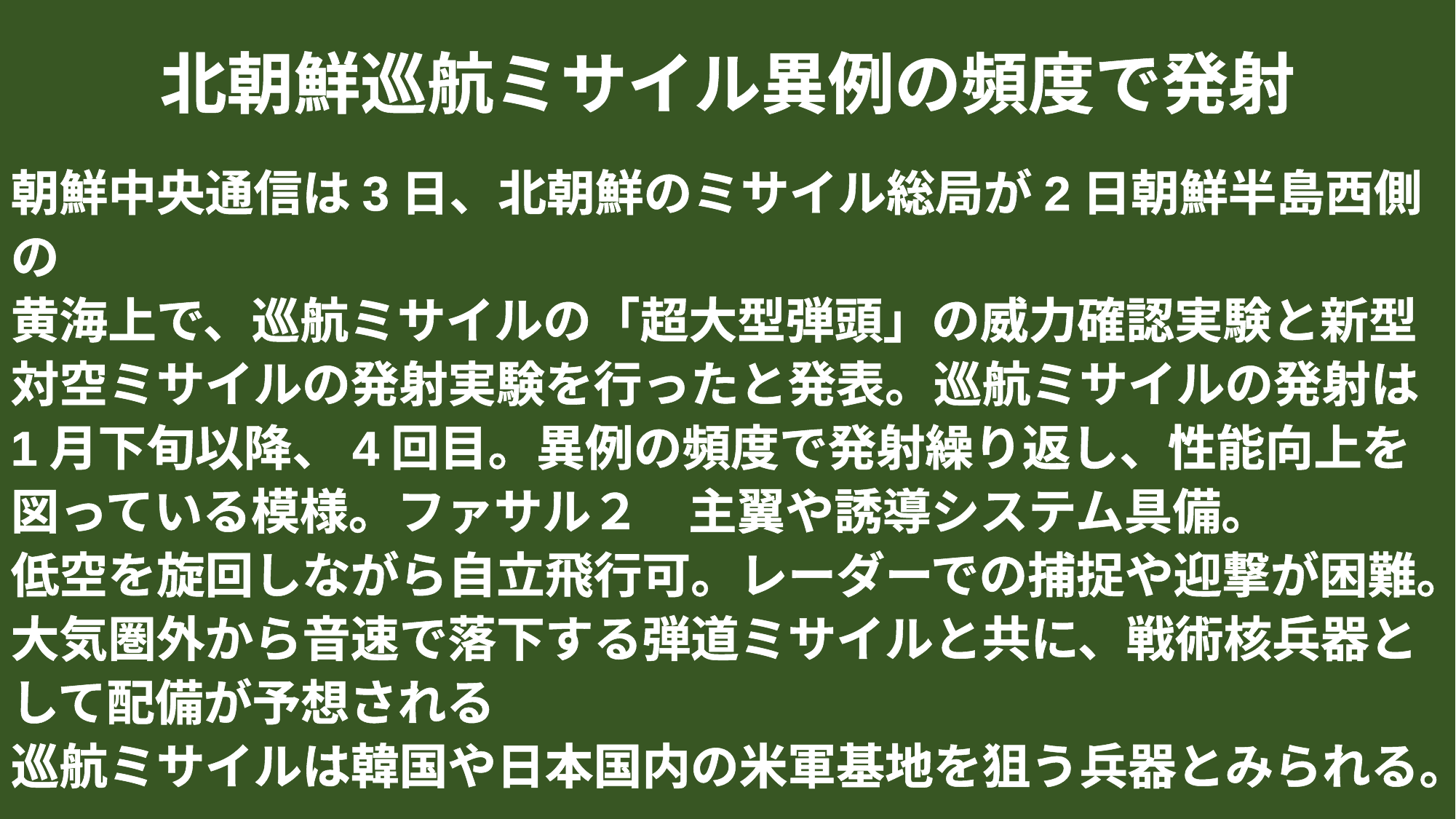

北朝鮮巡航ミサイル異例の頻度で発射
朝鮮中央通信は3日、北朝鮮のミサイル総局が2日朝鮮半島西側の
黄海上で、巡航ミサイルの「超大型弾頭」の威力確認実験と新型
対空ミサイルの発射実験を行ったと発表。巡航ミサイルの発射は
1月下旬以降、4回目。異例の頻度で発射繰り返し、性能向上を
図っている模様。ファサル２　主翼や誘導システム具備。
低空を旋回しながら自立飛行可。レーダーでの捕捉や迎撃が困難。
大気圏外から音速で落下する弾道ミサイルと共に、戦術核兵器と
して配備が予想される
巡航ミサイルは韓国や日本国内の米軍基地を狙う兵器とみられる。